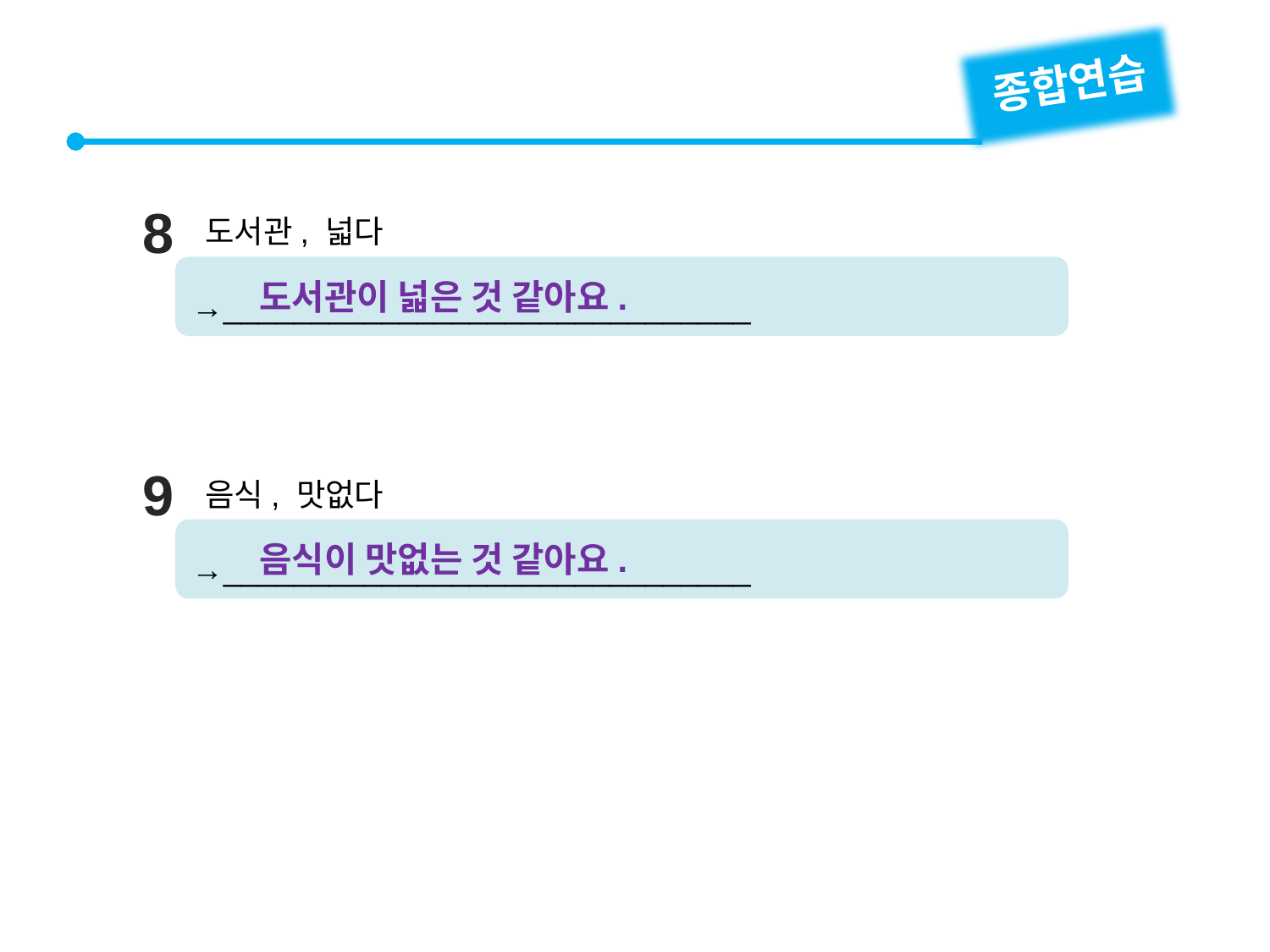

종합연습
8
도서관, 넓다
→______________________________
도서관이 넓은 것 같아요.
9
음식, 맛없다
→______________________________
음식이 맛없는 것 같아요.